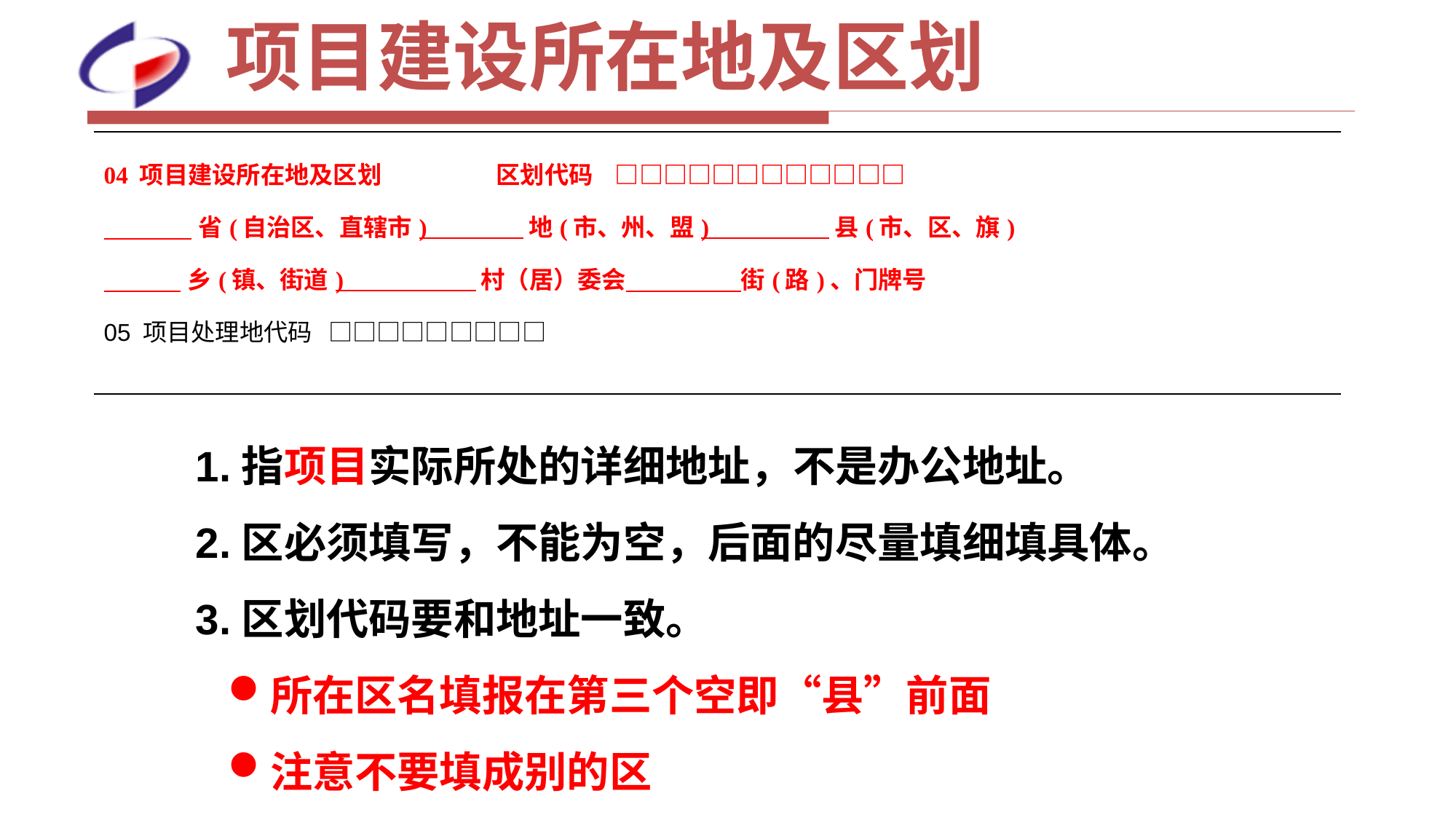

# 项目建设所在地及区划
| 04 项目建设所在地及区划 区划代码 □□□□□□□□□□□□ 省(自治区、直辖市) 地(市、州、盟) 县(市、区、旗) 乡(镇、街道) 村（居）委会 街(路)、门牌号 05 项目处理地代码 □□□□□□□□□ |
| --- |
1.指项目实际所处的详细地址，不是办公地址。
2.区必须填写，不能为空，后面的尽量填细填具体。
3.区划代码要和地址一致。
所在区名填报在第三个空即“县”前面
注意不要填成别的区